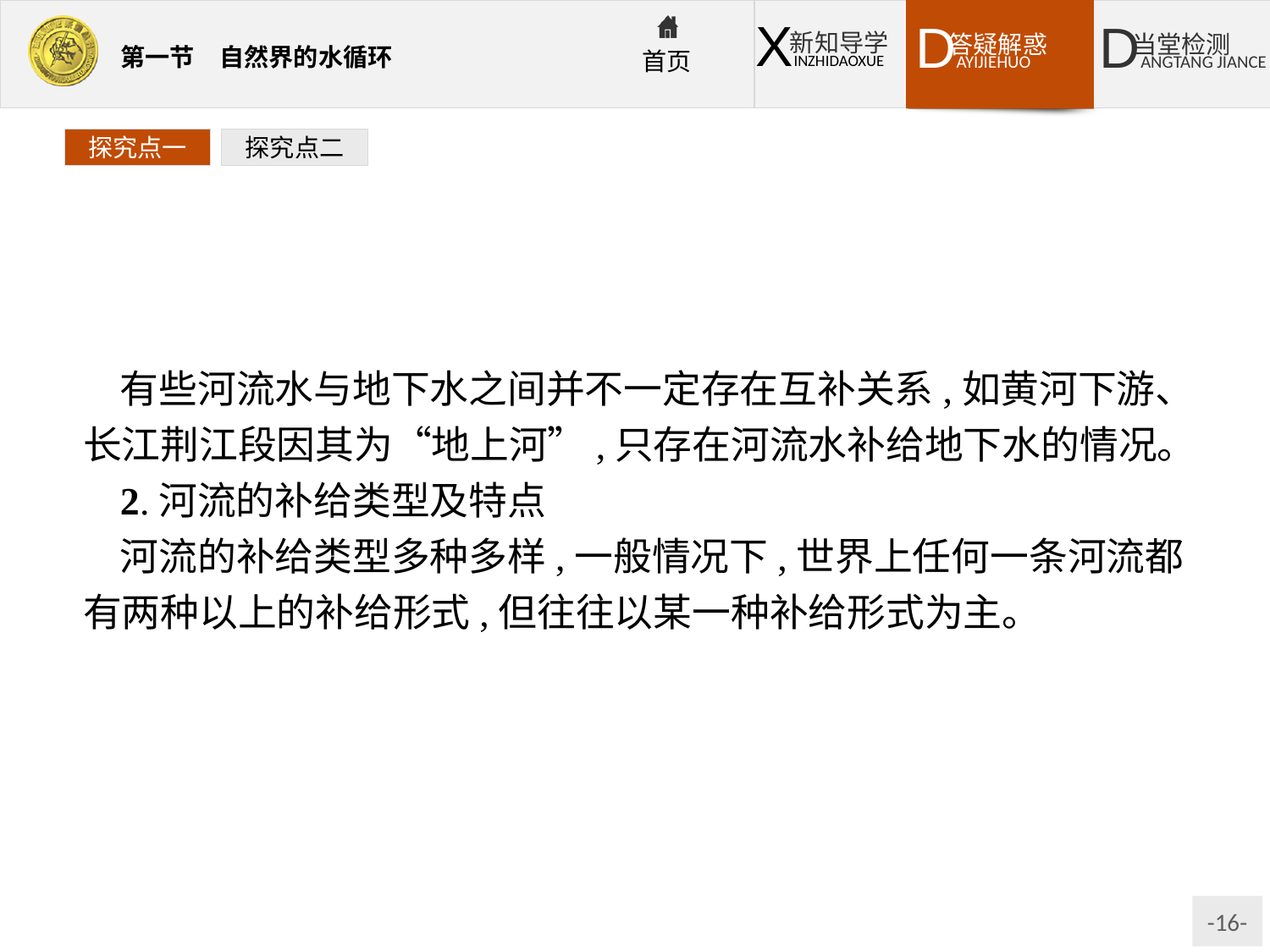

探究点一
探究点二
有些河流水与地下水之间并不一定存在互补关系,如黄河下游、长江荆江段因其为“地上河”,只存在河流水补给地下水的情况。
2.河流的补给类型及特点
河流的补给类型多种多样,一般情况下,世界上任何一条河流都有两种以上的补给形式,但往往以某一种补给形式为主。